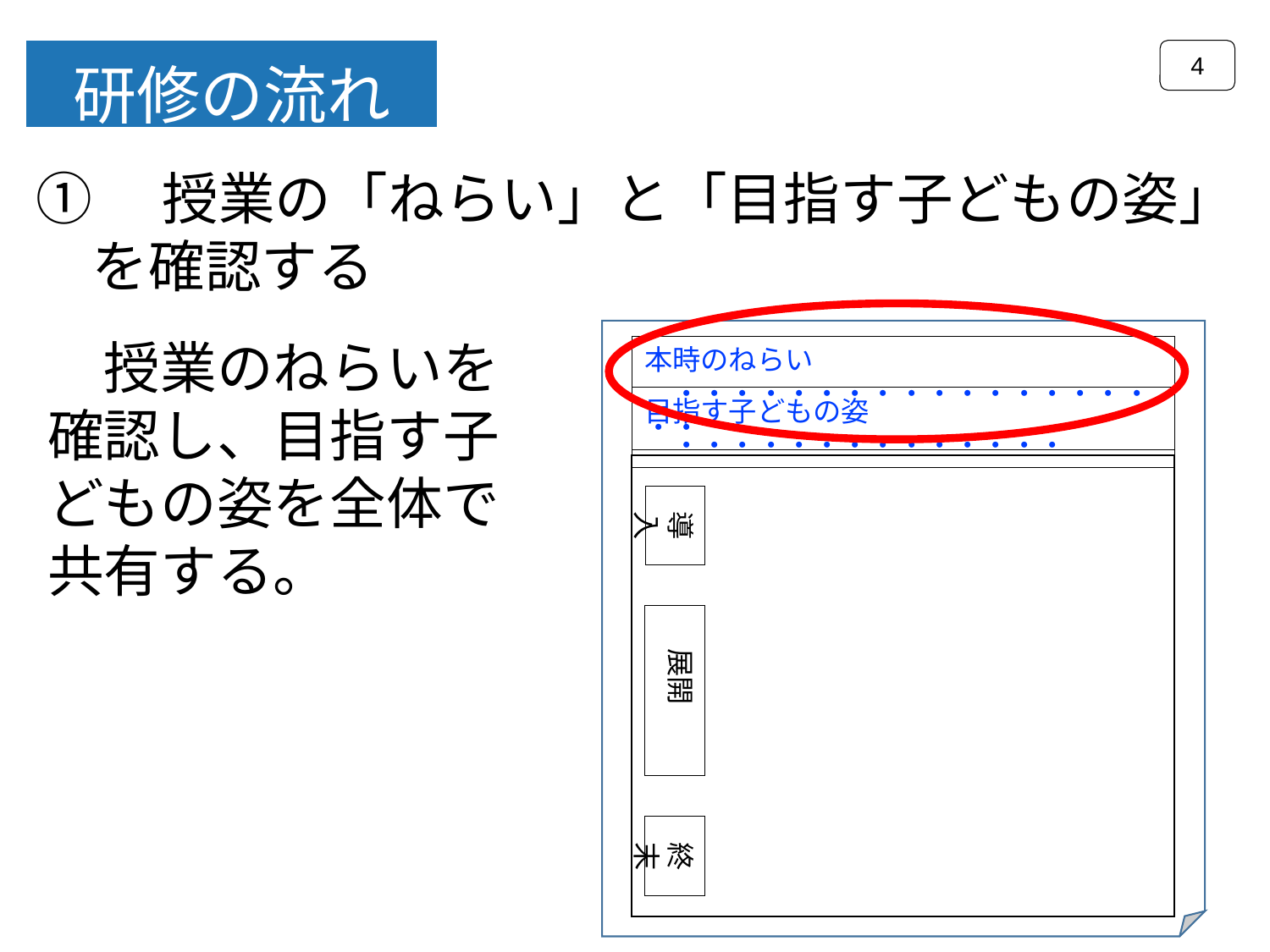

4
研修の流れ
①　授業の「ねらい」と「目指す子どもの姿」
　を確認する

本時のねらい　・・・・・・・・・・・・・・・・・・・
目指す子どもの姿　　・・・・・・・・・・・・・・

導入
展開
終末
　授業のねらいを
確認し、目指す子どもの姿を全体で共有する。